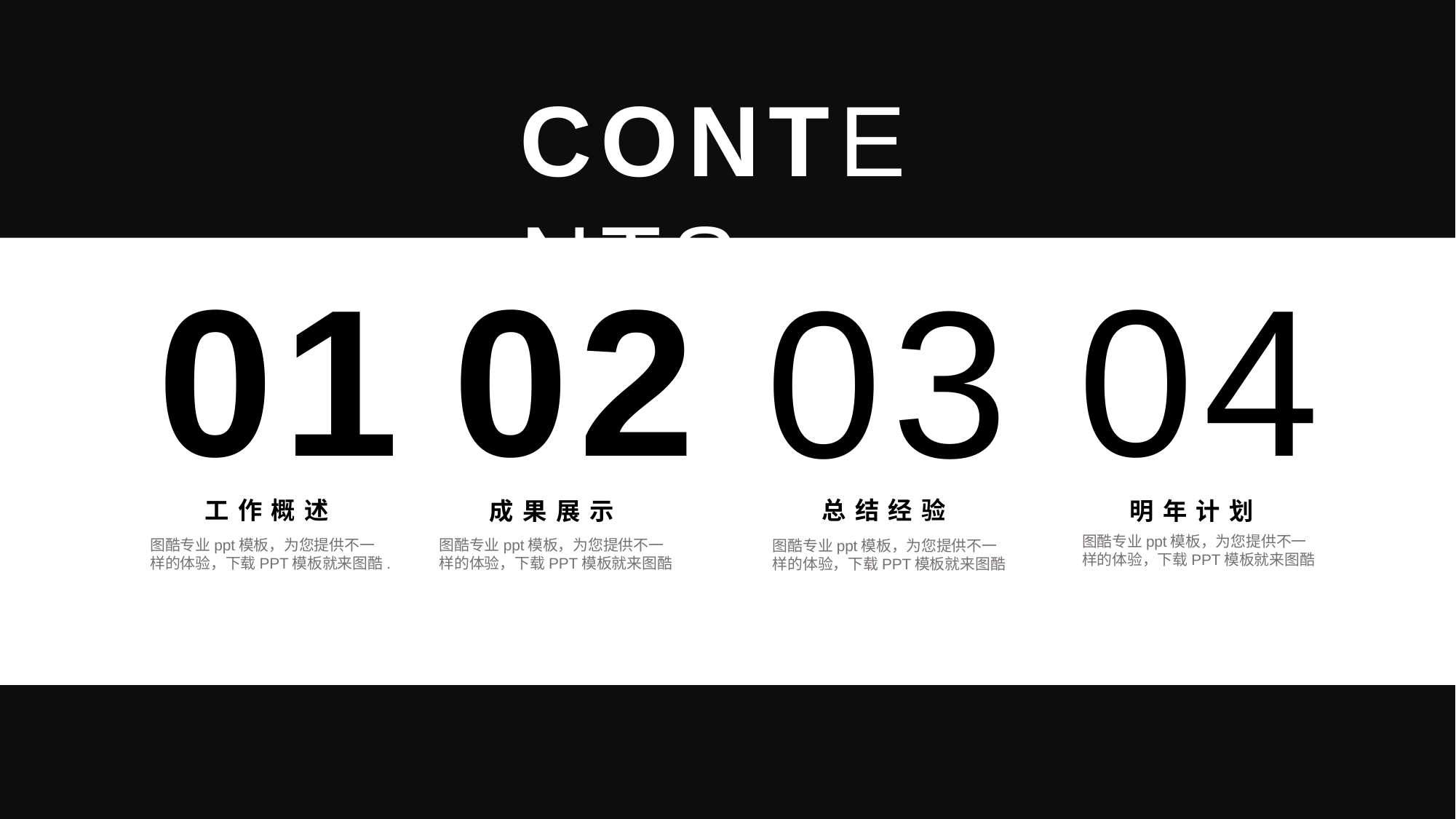

CONTENTS
01
02
04
03
工作概述
   总结经验
   成果展示
   明年计划
图酷专业ppt模板，为您提供不一样的体验，下载PPT模板就来图酷
图酷专业ppt模板，为您提供不一样的体验，下载PPT模板就来图酷
图酷专业ppt模板，为您提供不一样的体验，下载PPT模板就来图酷.
图酷专业ppt模板，为您提供不一样的体验，下载PPT模板就来图酷